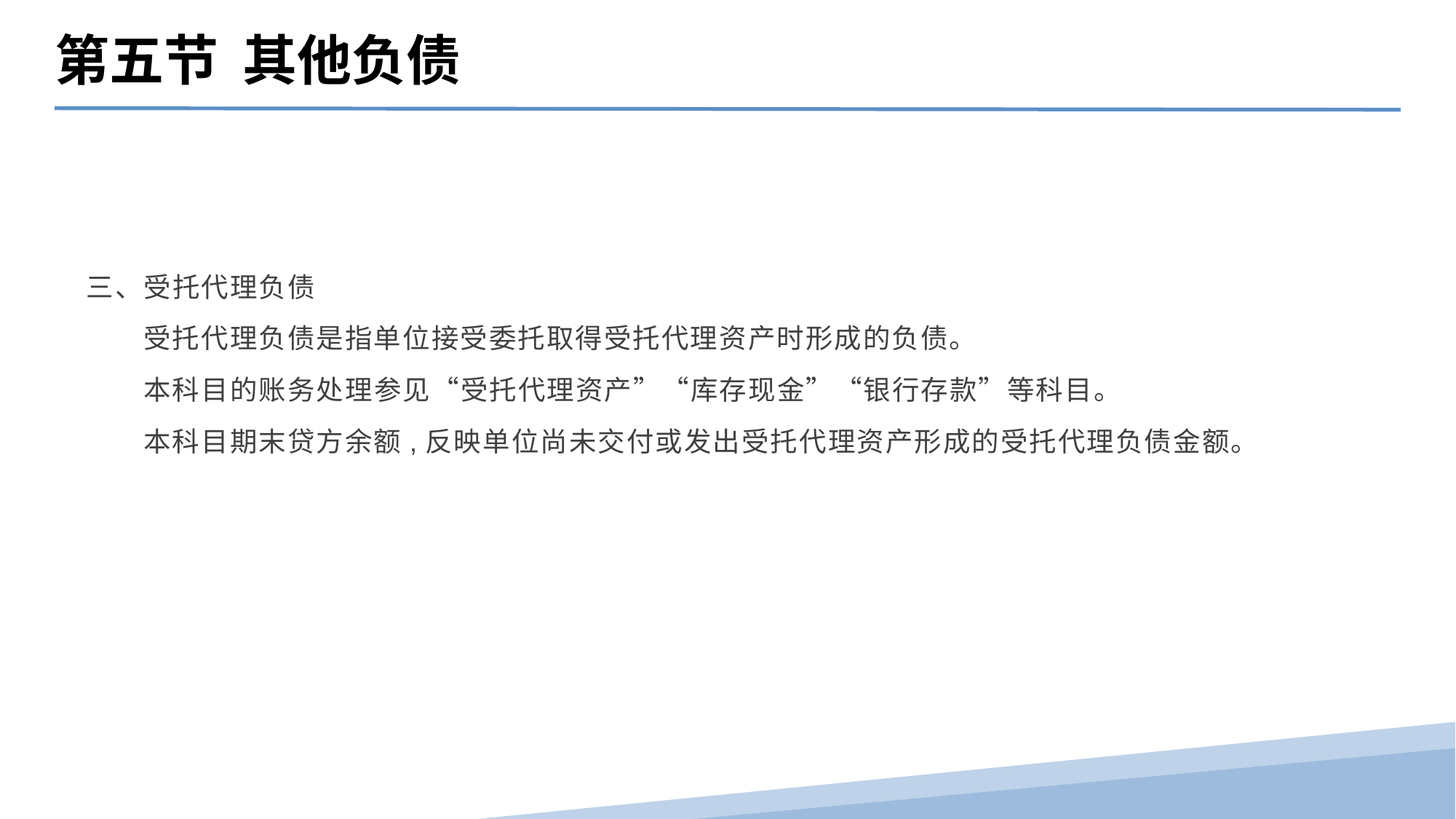

第五节  其他负债
三、受托代理负债
　　受托代理负债是指单位接受委托取得受托代理资产时形成的负债。
　　本科目的账务处理参见“受托代理资产”“库存现金”“银行存款”等科目。
　　本科目期末贷方余额,反映单位尚未交付或发出受托代理资产形成的受托代理负债金额。